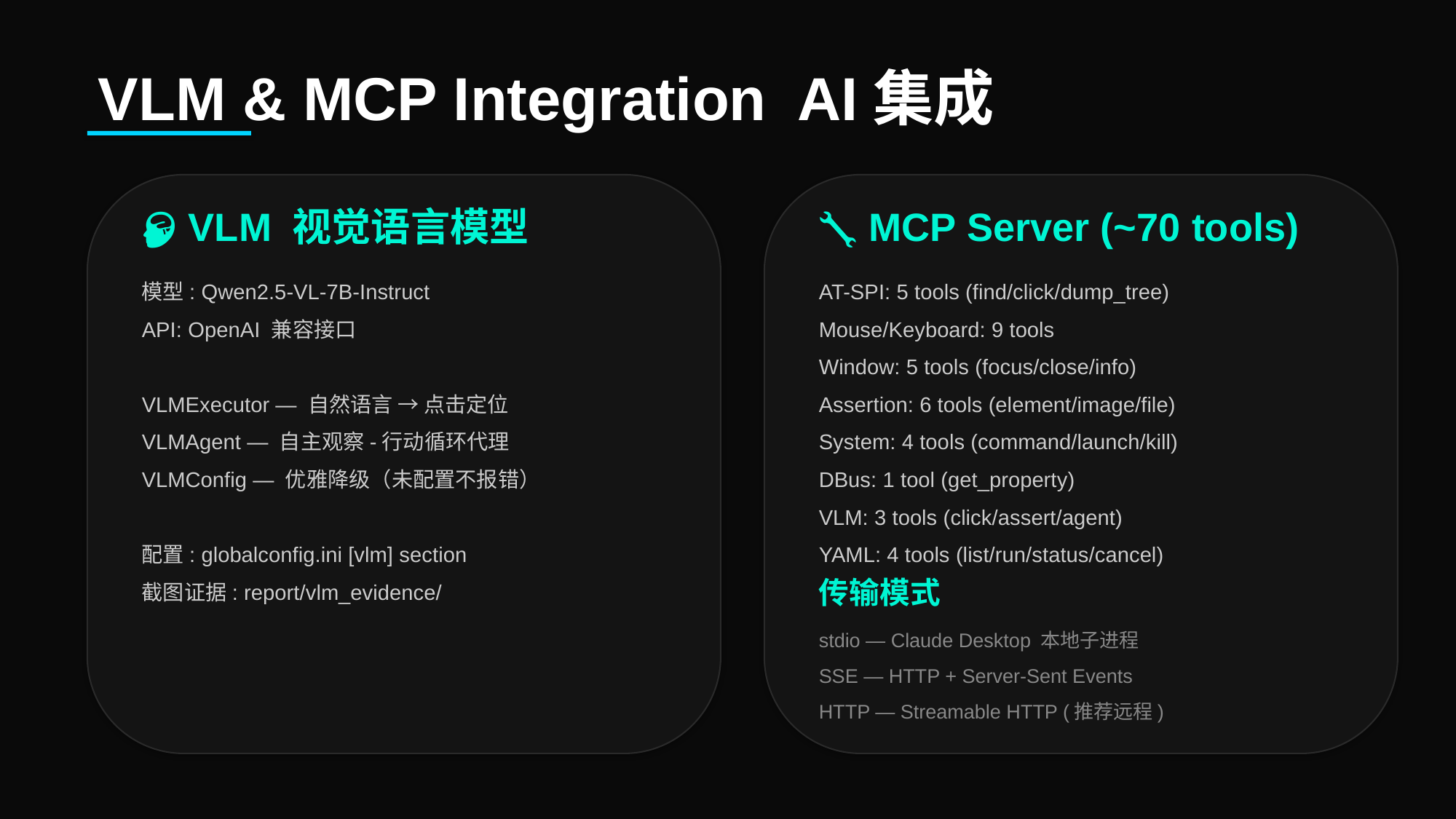

VLM & MCP Integration  AI集成

🧠 VLM 视觉语言模型
🔧 MCP Server (~70 tools)
模型: Qwen2.5-VL-7B-Instruct
API: OpenAI 兼容接口

VLMExecutor — 自然语言 → 点击定位
VLMAgent — 自主观察-行动循环代理
VLMConfig — 优雅降级（未配置不报错）

配置: globalconfig.ini [vlm] section
截图证据: report/vlm_evidence/
AT-SPI: 5 tools (find/click/dump_tree)
Mouse/Keyboard: 9 tools
Window: 5 tools (focus/close/info)
Assertion: 6 tools (element/image/file)
System: 4 tools (command/launch/kill)
DBus: 1 tool (get_property)
VLM: 3 tools (click/assert/agent)
YAML: 4 tools (list/run/status/cancel)
传输模式
stdio — Claude Desktop 本地子进程
SSE — HTTP + Server-Sent Events
HTTP — Streamable HTTP (推荐远程)